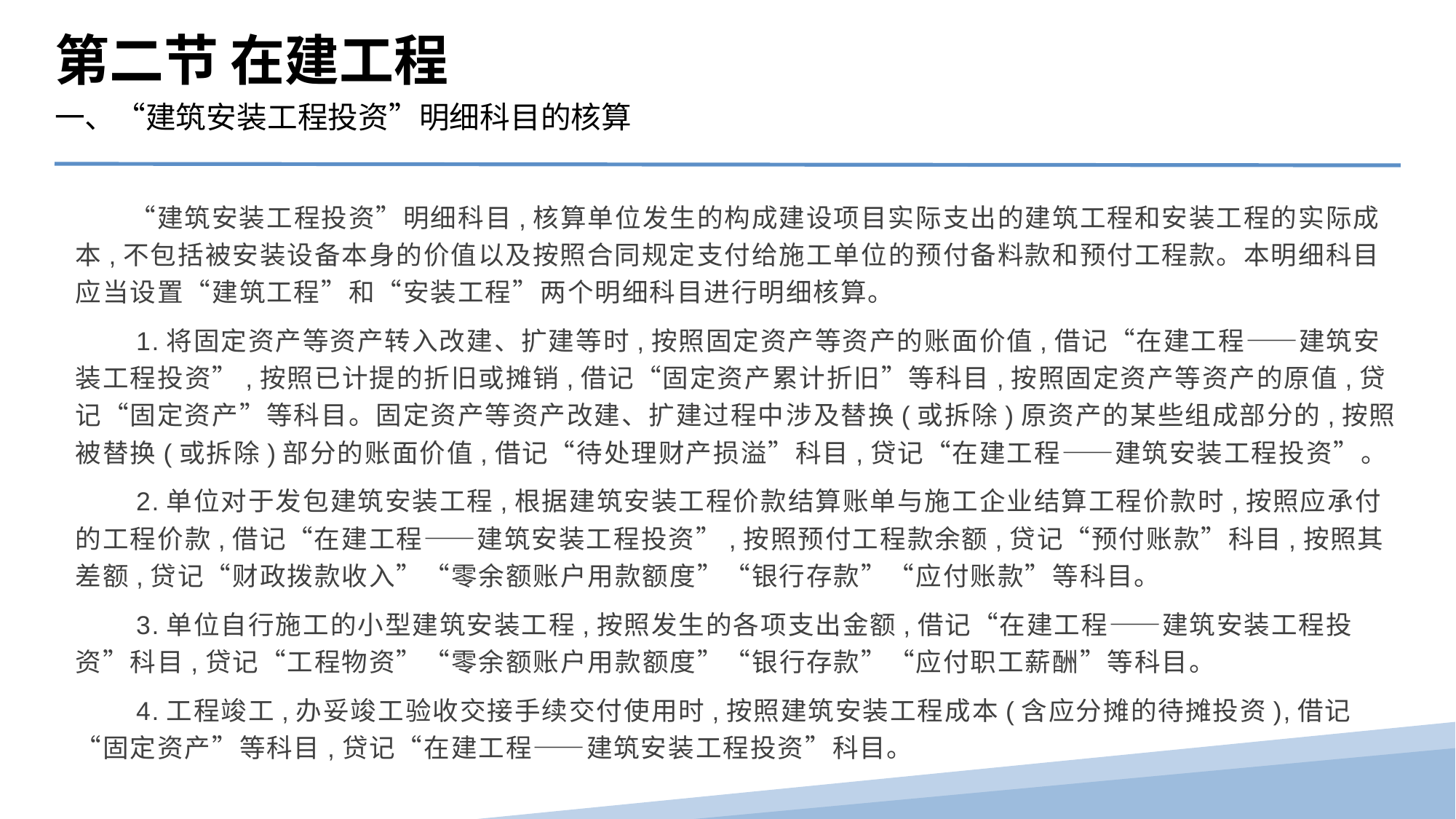

第二节 在建工程
一、“建筑安装工程投资”明细科目的核算
　　“建筑安装工程投资”明细科目,核算单位发生的构成建设项目实际支出的建筑工程和安装工程的实际成本,不包括被安装设备本身的价值以及按照合同规定支付给施工单位的预付备料款和预付工程款。本明细科目应当设置“建筑工程”和“安装工程”两个明细科目进行明细核算。
　　1.将固定资产等资产转入改建、扩建等时,按照固定资产等资产的账面价值,借记“在建工程——建筑安装工程投资”,按照已计提的折旧或摊销,借记“固定资产累计折旧”等科目,按照固定资产等资产的原值,贷记“固定资产”等科目。固定资产等资产改建、扩建过程中涉及替换(或拆除)原资产的某些组成部分的,按照被替换(或拆除)部分的账面价值,借记“待处理财产损溢”科目,贷记“在建工程——建筑安装工程投资”。
　　2.单位对于发包建筑安装工程,根据建筑安装工程价款结算账单与施工企业结算工程价款时,按照应承付的工程价款,借记“在建工程——建筑安装工程投资”,按照预付工程款余额,贷记“预付账款”科目,按照其差额,贷记“财政拨款收入”“零余额账户用款额度”“银行存款”“应付账款”等科目。
　　3.单位自行施工的小型建筑安装工程,按照发生的各项支出金额,借记“在建工程——建筑安装工程投资”科目,贷记“工程物资”“零余额账户用款额度”“银行存款”“应付职工薪酬”等科目。
　　4.工程竣工,办妥竣工验收交接手续交付使用时,按照建筑安装工程成本(含应分摊的待摊投资),借记“固定资产”等科目,贷记“在建工程——建筑安装工程投资”科目。